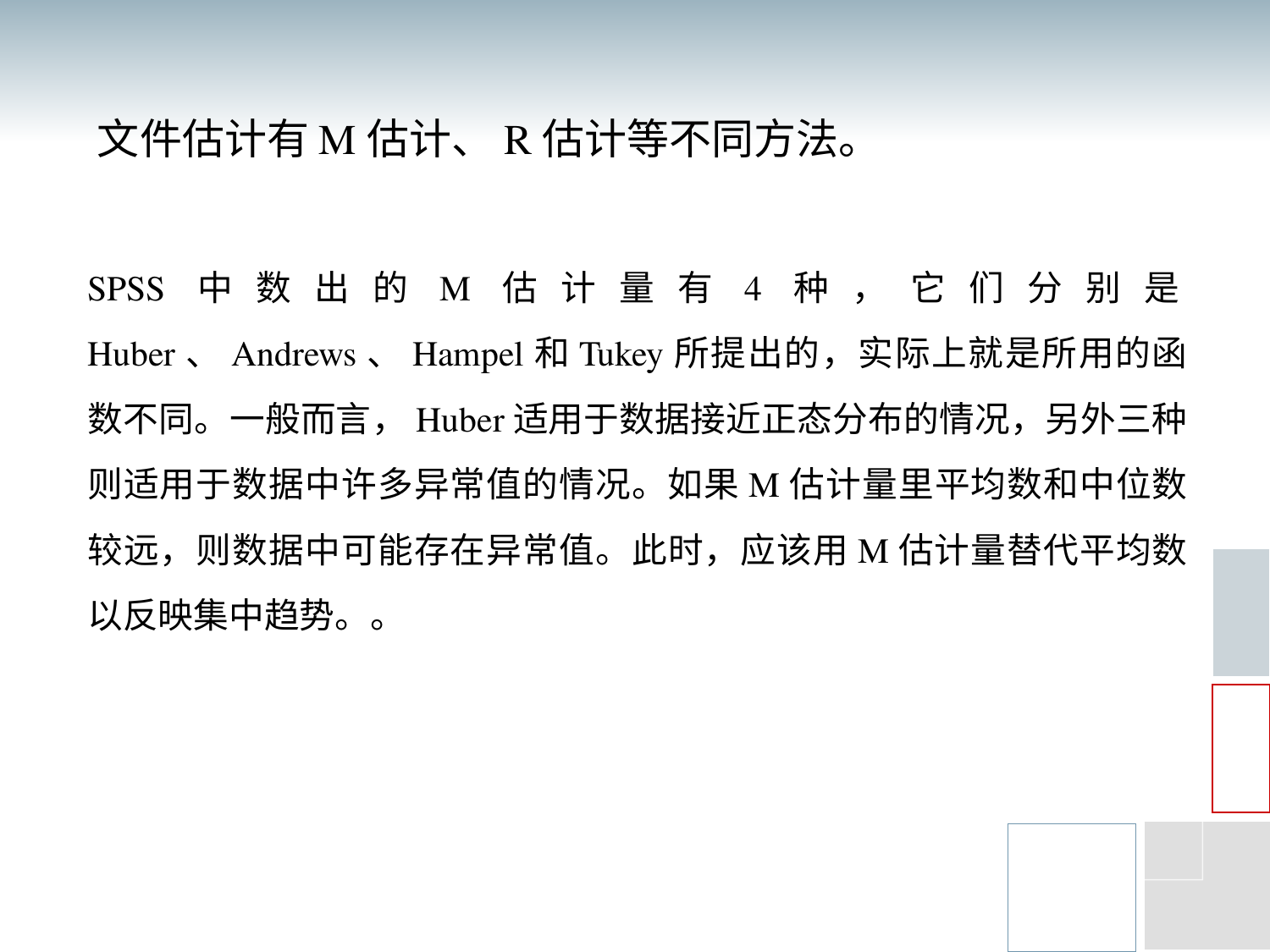

文件估计有M估计、R估计等不同方法。
SPSS中数出的M估计量有4种，它们分别是Huber、Andrews、Hampel和Tukey所提出的，实际上就是所用的函数不同。一般而言，Huber适用于数据接近正态分布的情况，另外三种则适用于数据中许多异常值的情况。如果M估计量里平均数和中位数较远，则数据中可能存在异常值。此时，应该用M估计量替代平均数以反映集中趋势。。